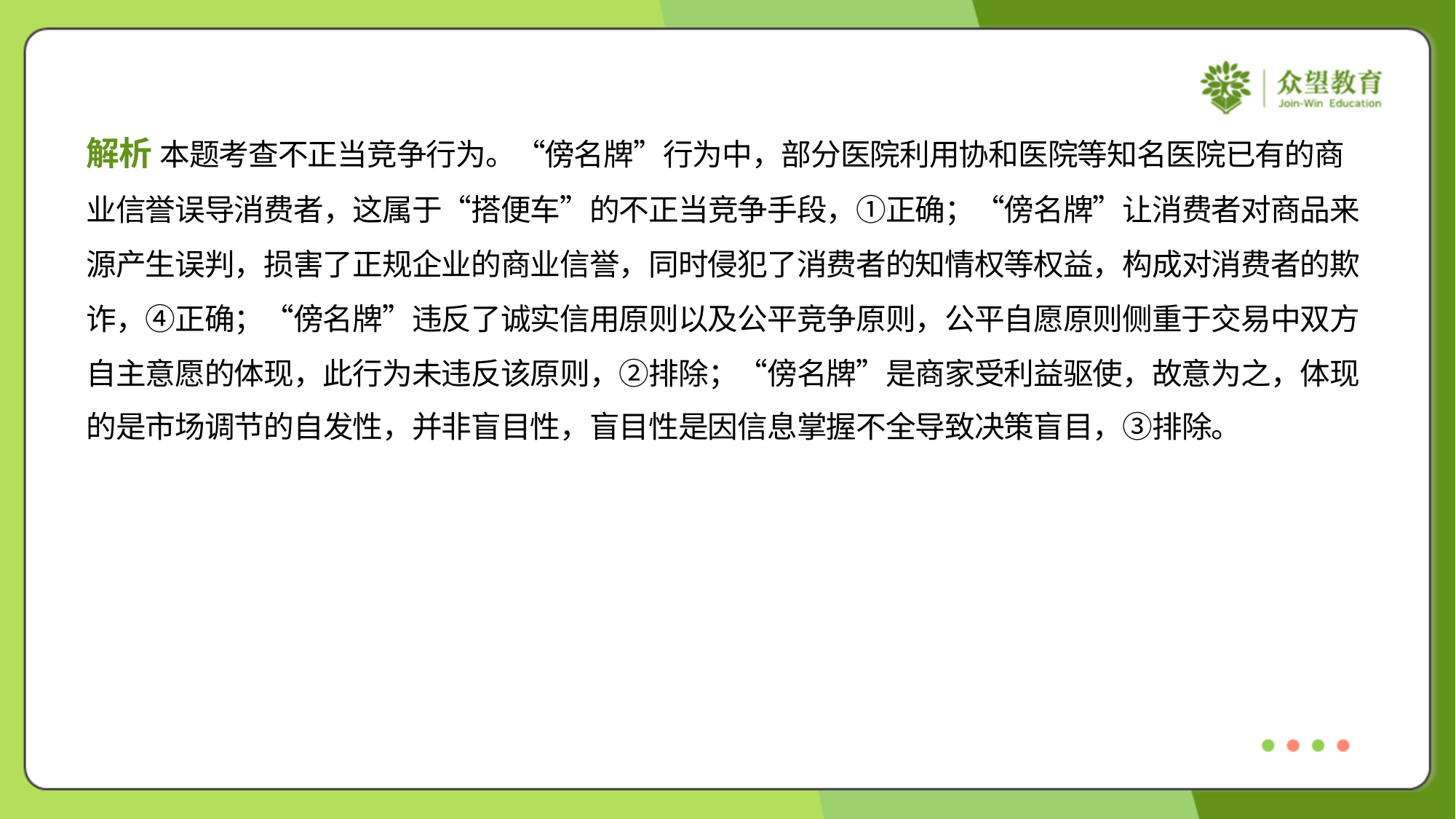

解析 本题考查不正当竞争行为。“傍名牌”行为中，部分医院利用协和医院等知名医院已有的商
业信誉误导消费者，这属于“搭便车”的不正当竞争手段，①正确；“傍名牌”让消费者对商品来
源产生误判，损害了正规企业的商业信誉，同时侵犯了消费者的知情权等权益，构成对消费者的欺
诈，④正确；“傍名牌”违反了诚实信用原则以及公平竞争原则，公平自愿原则侧重于交易中双方
自主意愿的体现，此行为未违反该原则，②排除；“傍名牌”是商家受利益驱使，故意为之，体现
的是市场调节的自发性，并非盲目性，盲目性是因信息掌握不全导致决策盲目，③排除。